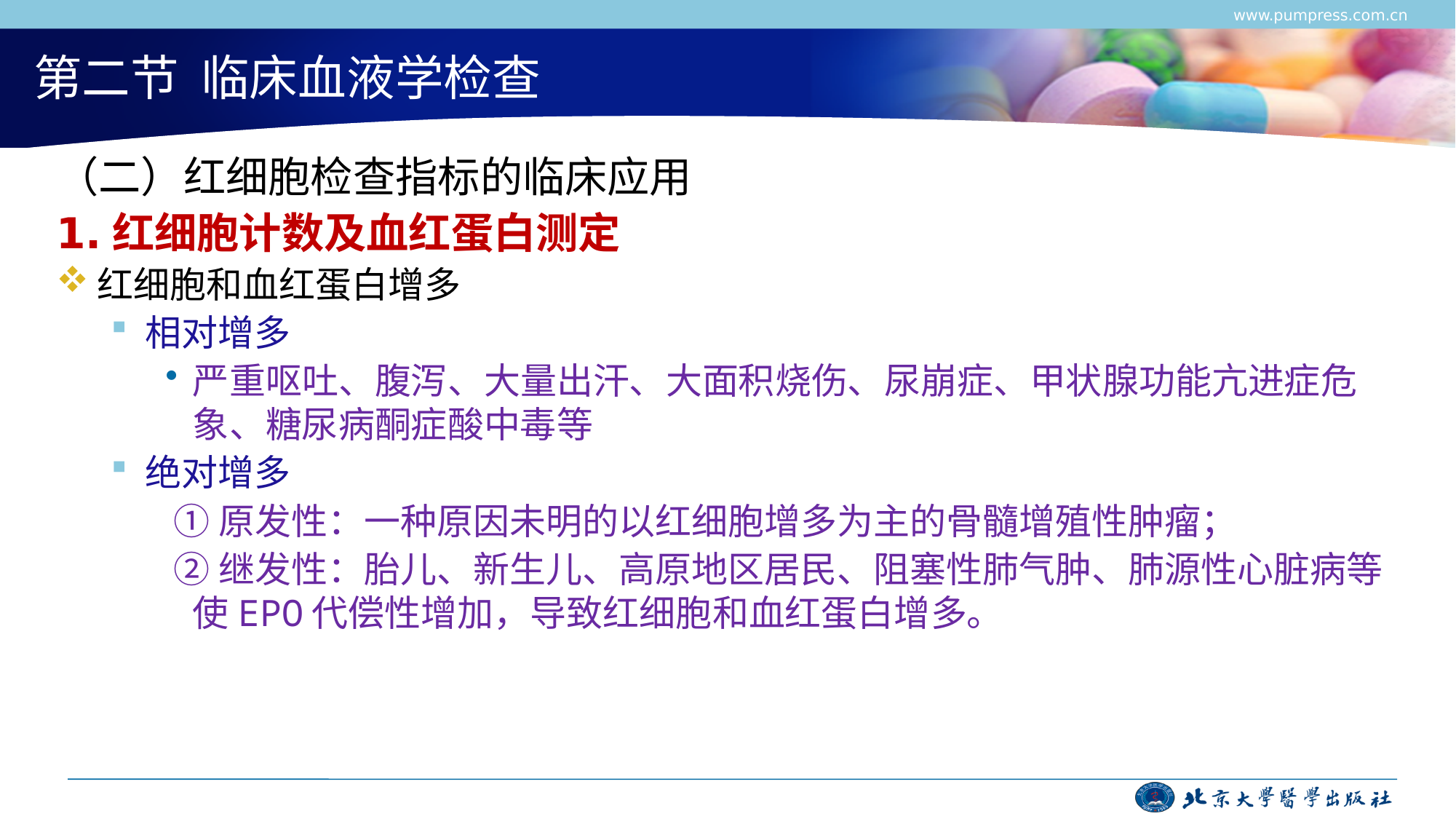

www.pumpress.com.cn
# 第二节  临床血液学检查
（二）红细胞检查指标的临床应用
1.红细胞计数及血红蛋白测定
红细胞和血红蛋白增多
相对增多
严重呕吐、腹泻、大量出汗、大面积烧伤、尿崩症、甲状腺功能亢进症危象、糖尿病酮症酸中毒等
绝对增多
 ①原发性：一种原因未明的以红细胞增多为主的骨髓增殖性肿瘤；
 ②继发性：胎儿、新生儿、高原地区居民、阻塞性肺气肿、肺源性心脏病等使EPO代偿性增加，导致红细胞和血红蛋白增多。